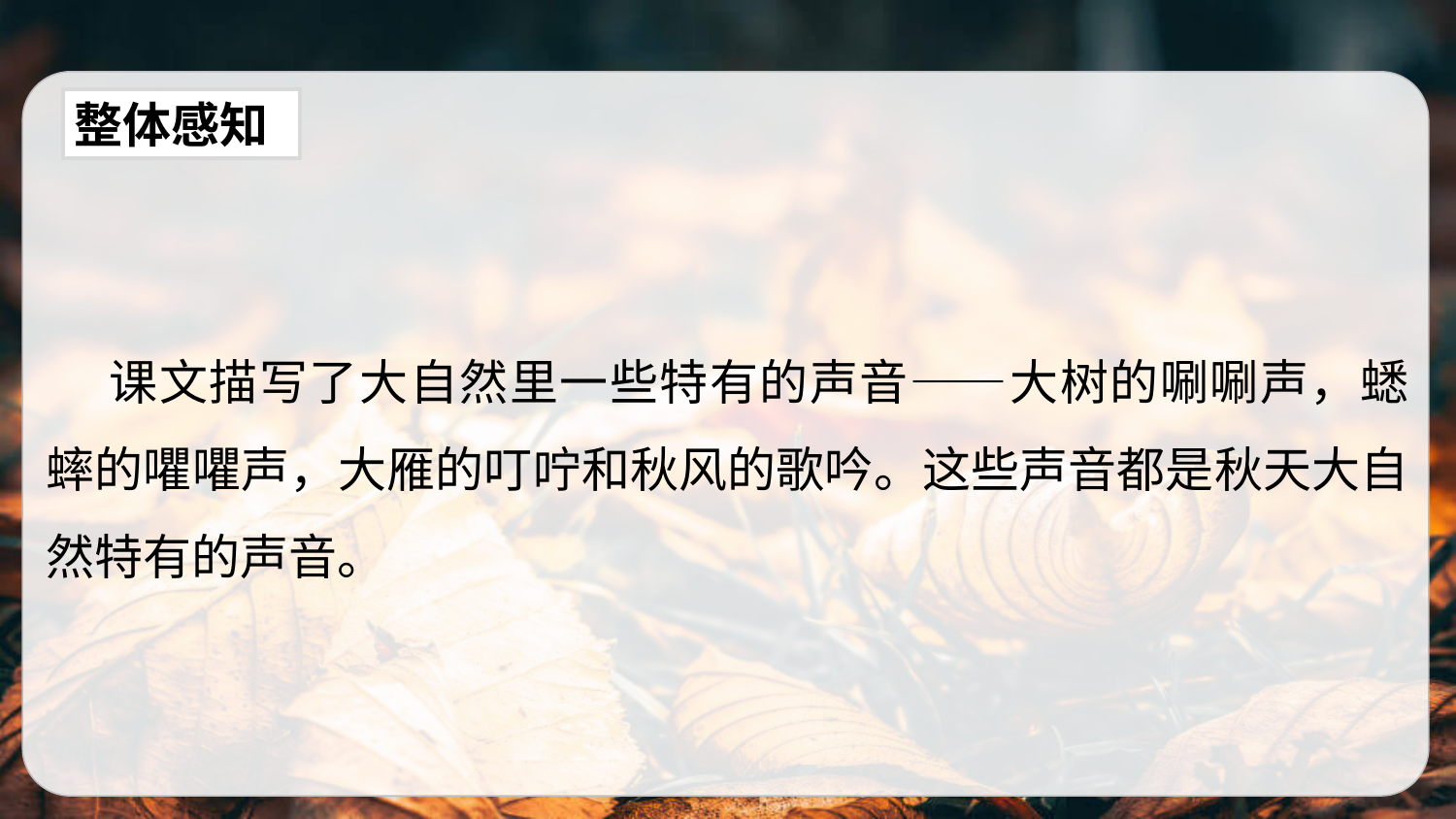

整体感知

    课文描写了大自然里一些特有的声音——大树的唰唰声，蟋蟀的㘗㘗声，大雁的叮咛和秋风的歌吟。这些声音都是秋天大自然特有的声音。